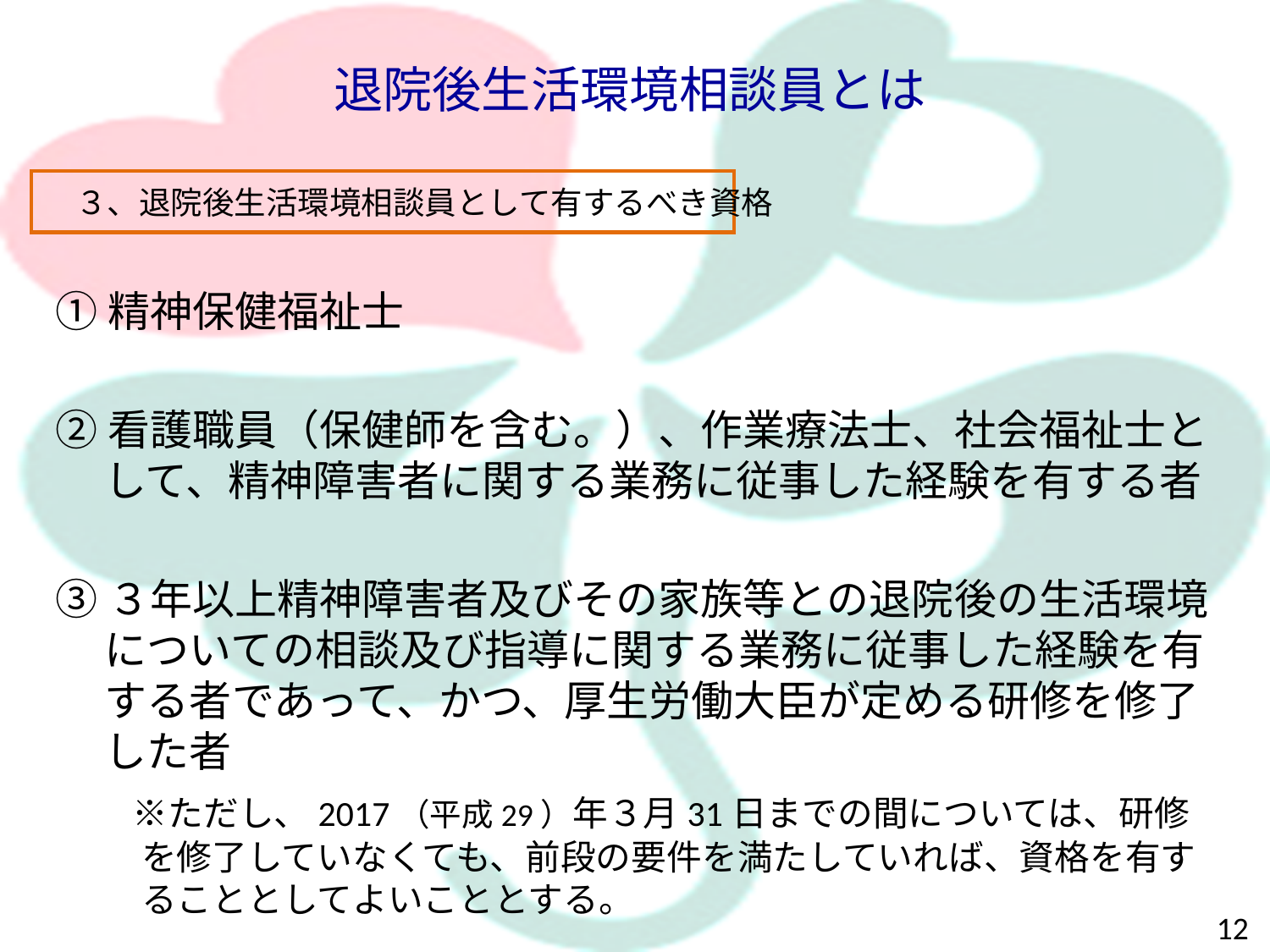

退院後生活環境相談員とは

　３、退院後生活環境相談員として有するべき資格
①精神保健福祉士

②看護職員（保健師を含む。）、作業療法士、社会福祉士として、精神障害者に関する業務に従事した経験を有する者

③３年以上精神障害者及びその家族等との退院後の生活環境についての相談及び指導に関する業務に従事した経験を有する者であって、かつ、厚生労働大臣が定める研修を修了した者
　　※ただし、2017（平成29）年３月31日までの間については、研修を修了していなくても、前段の要件を満たしていれば、資格を有することとしてよいこととする。
12